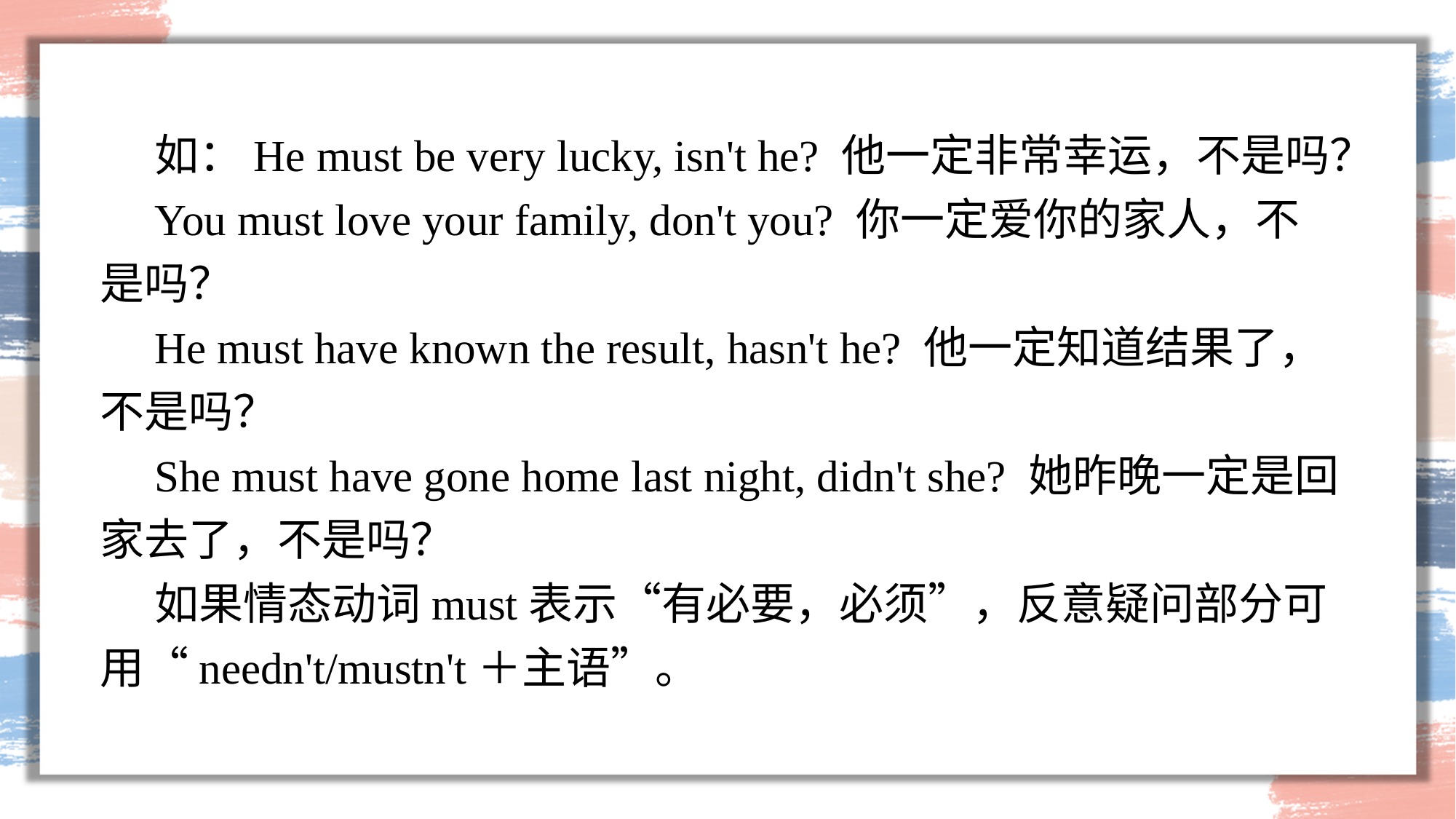

如：He must be very lucky, isn't he? 他一定非常幸运，不是吗？
You must love your family, don't you? 你一定爱你的家人，不是吗？
He must have known the result, hasn't he? 他一定知道结果了，不是吗？
She must have gone home last night, didn't she? 她昨晚一定是回家去了，不是吗？
如果情态动词must表示“有必要，必须”，反意疑问部分可用“needn't/mustn't＋主语”。